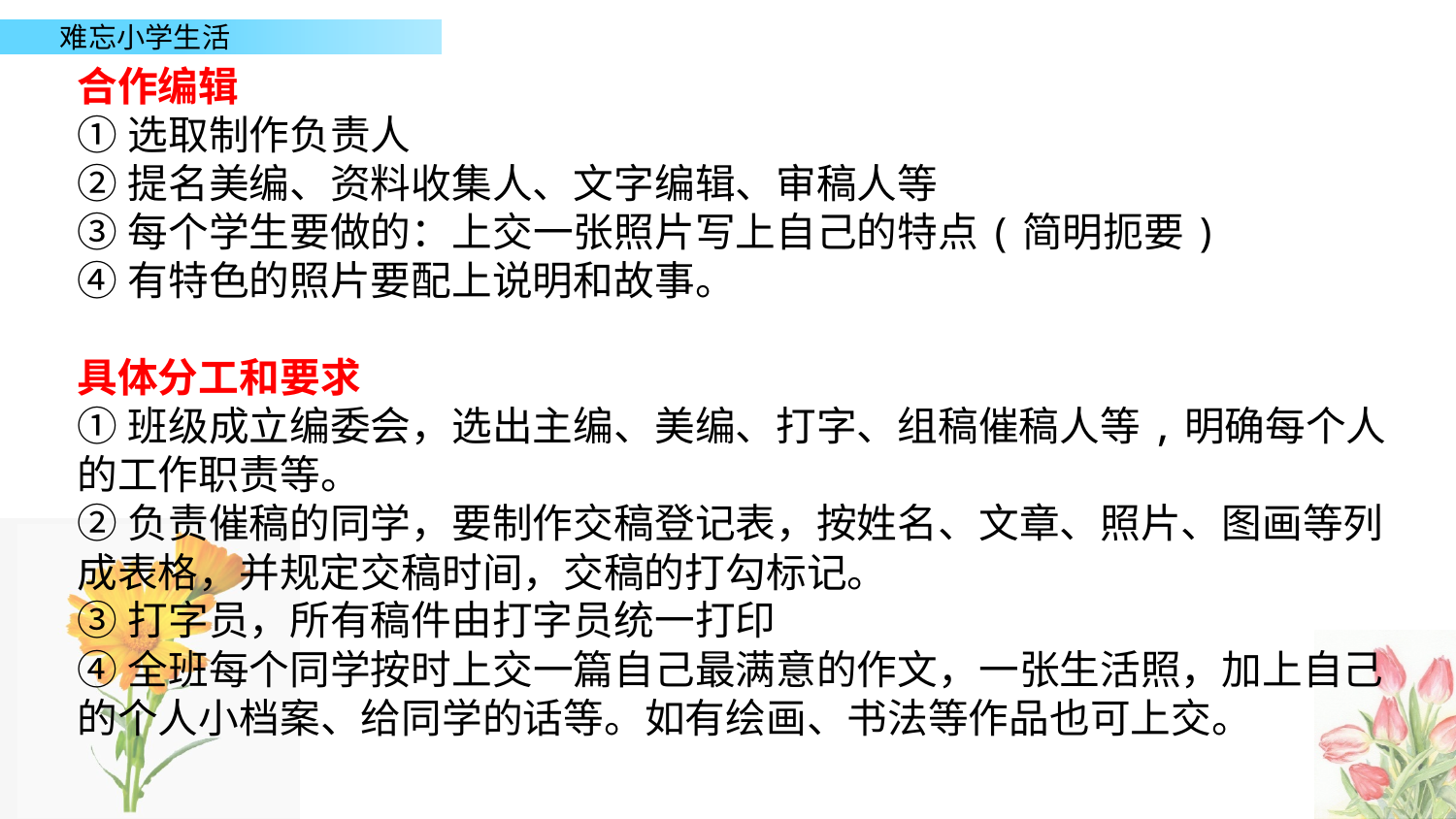

合作编辑
①选取制作负责人
②提名美编、资料收集人、文字编辑、审稿人等
③每个学生要做的：上交一张照片写上自己的特点(简明扼要)
④有特色的照片要配上说明和故事。

具体分工和要求
①班级成立编委会，选出主编、美编、打字、组稿催稿人等,明确每个人的工作职责等。
②负责催稿的同学，要制作交稿登记表，按姓名、文章、照片、图画等列成表格，并规定交稿时间，交稿的打勾标记。
③打字员，所有稿件由打字员统一打印
④全班每个同学按时上交一篇自己最满意的作文，一张生活照，加上自己的个人小档案、给同学的话等。如有绘画、书法等作品也可上交。